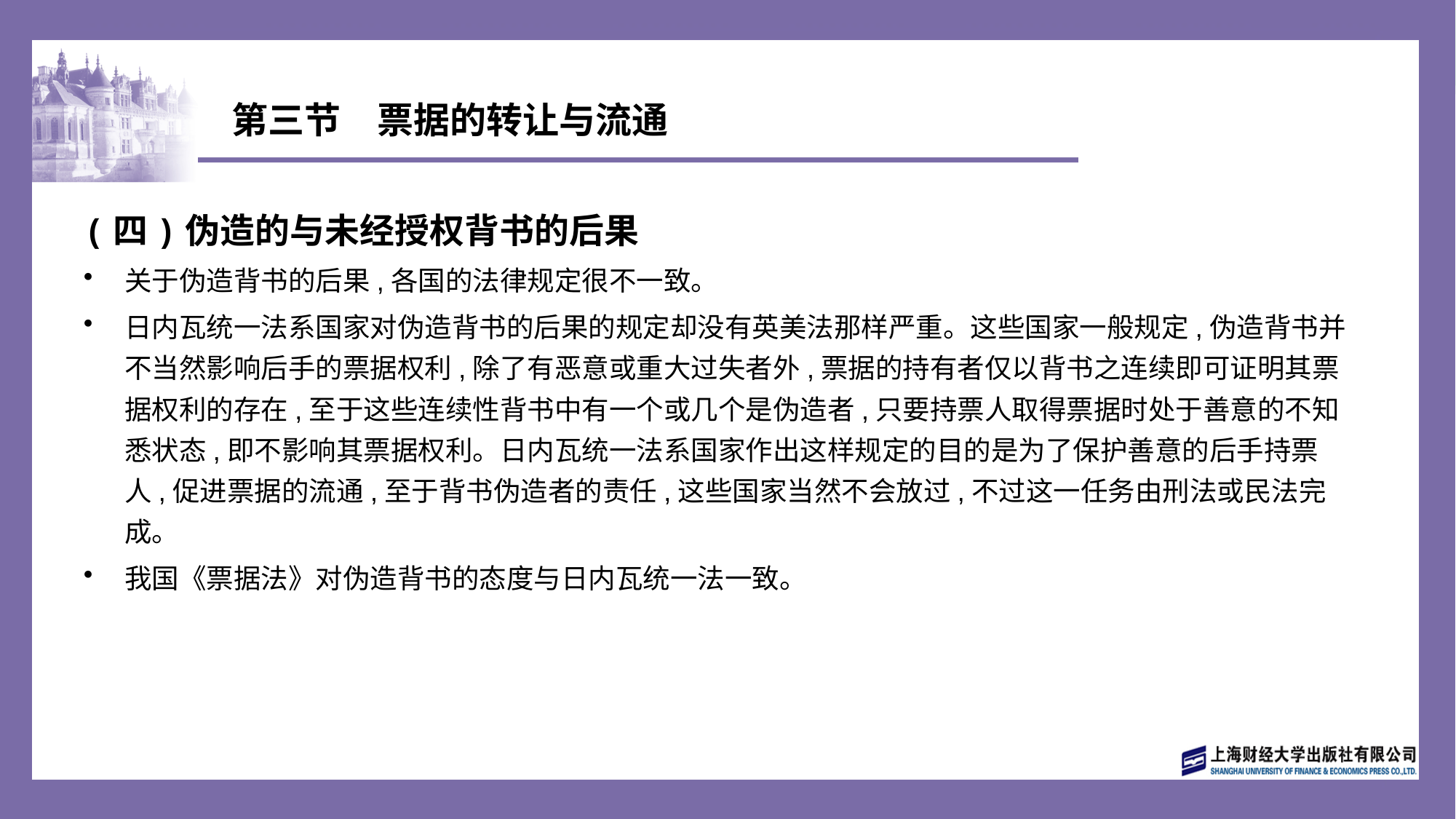

# 第三节　票据的转让与流通
(四)伪造的与未经授权背书的后果
关于伪造背书的后果,各国的法律规定很不一致。
日内瓦统一法系国家对伪造背书的后果的规定却没有英美法那样严重。这些国家一般规定,伪造背书并不当然影响后手的票据权利,除了有恶意或重大过失者外,票据的持有者仅以背书之连续即可证明其票据权利的存在,至于这些连续性背书中有一个或几个是伪造者,只要持票人取得票据时处于善意的不知悉状态,即不影响其票据权利。日内瓦统一法系国家作出这样规定的目的是为了保护善意的后手持票人,促进票据的流通,至于背书伪造者的责任,这些国家当然不会放过,不过这一任务由刑法或民法完成。
我国《票据法》对伪造背书的态度与日内瓦统一法一致。